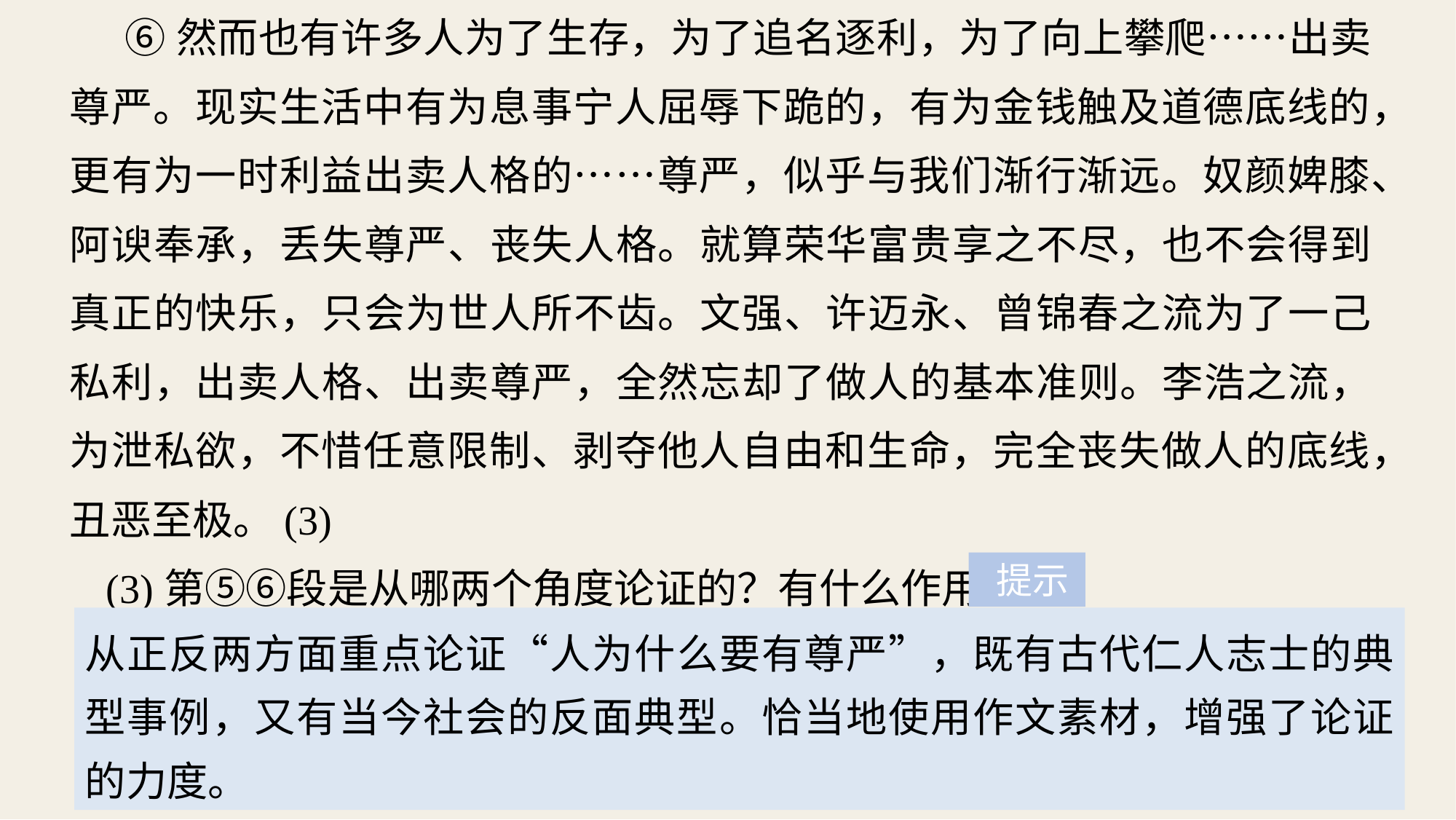

⑥然而也有许多人为了生存，为了追名逐利，为了向上攀爬……出卖尊严。现实生活中有为息事宁人屈辱下跪的，有为金钱触及道德底线的，更有为一时利益出卖人格的……尊严，似乎与我们渐行渐远。奴颜婢膝、阿谀奉承，丢失尊严、丧失人格。就算荣华富贵享之不尽，也不会得到真正的快乐，只会为世人所不齿。文强、许迈永、曾锦春之流为了一己私利，出卖人格、出卖尊严，全然忘却了做人的基本准则。李浩之流，为泄私欲，不惜任意限制、剥夺他人自由和生命，完全丧失做人的底线，丑恶至极。(3)
(3)第⑤⑥段是从哪两个角度论证的？有什么作用？
 提示
从正反两方面重点论证“人为什么要有尊严”，既有古代仁人志士的典型事例，又有当今社会的反面典型。恰当地使用作文素材，增强了论证的力度。